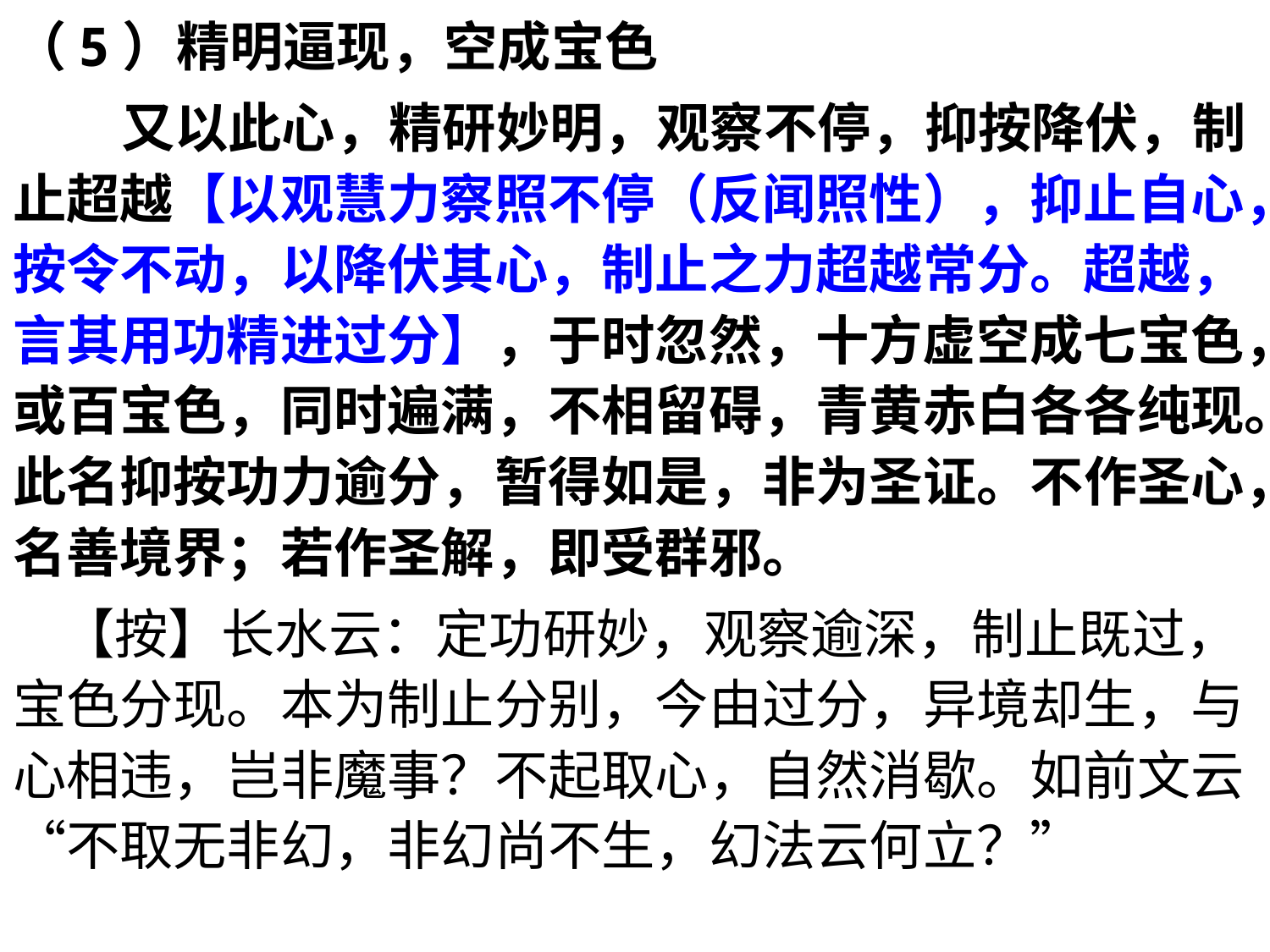

（5）精明逼现，空成宝色
        又以此心，精研妙明，观察不停，抑按降伏，制止超越【以观慧力察照不停（反闻照性），抑止自心，按令不动，以降伏其心，制止之力超越常分。超越，言其用功精进过分】，于时忽然，十方虚空成七宝色，或百宝色，同时遍满，不相留碍，青黄赤白各各纯现。此名抑按功力逾分，暂得如是，非为圣证。不作圣心，名善境界；若作圣解，即受群邪。
   【按】长水云：定功研妙，观察逾深，制止既过，宝色分现。本为制止分别，今由过分，异境却生，与心相违，岂非魔事？不起取心，自然消歇。如前文云“不取无非幻，非幻尚不生，幻法云何立？”